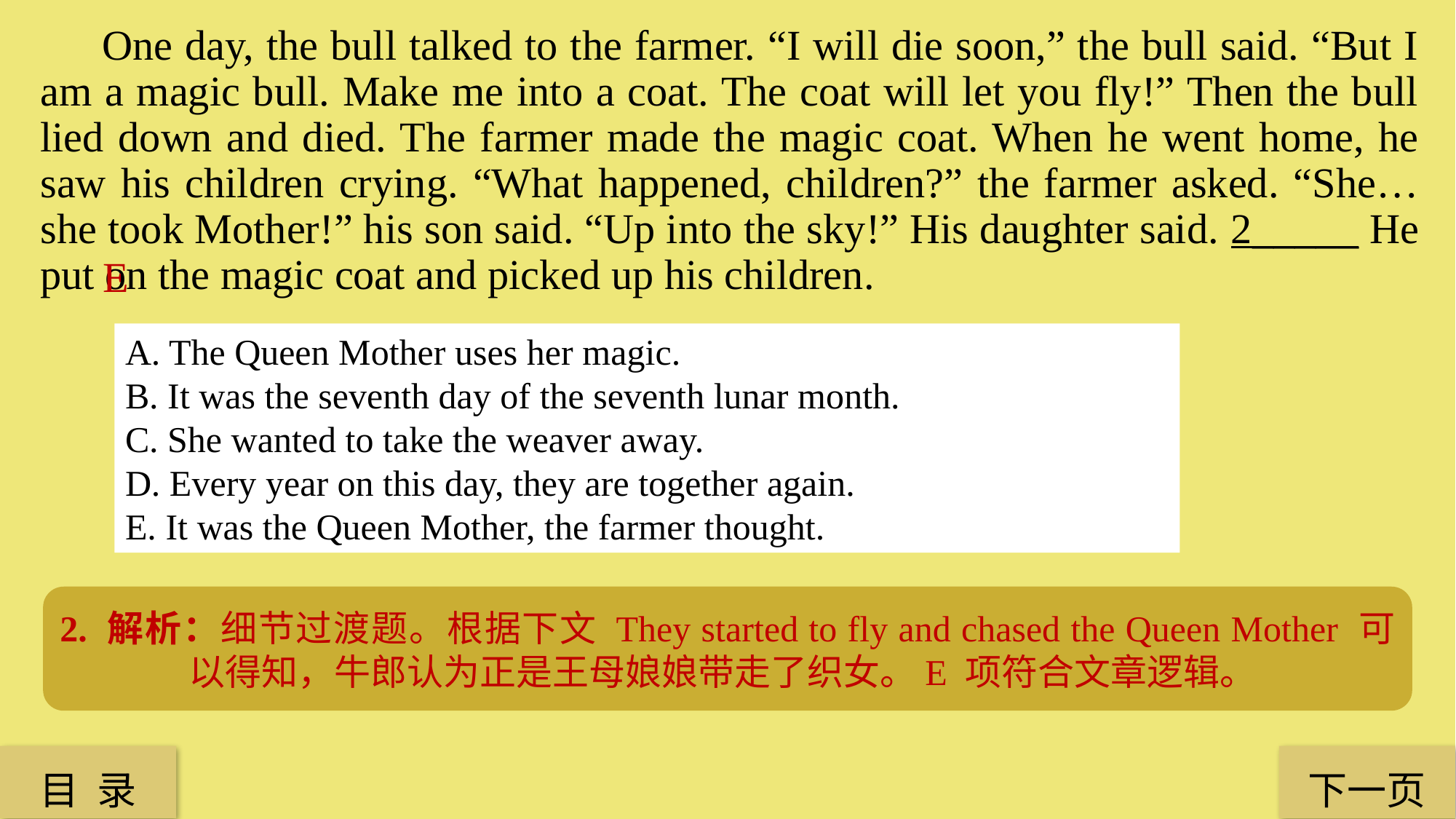

One day, the bull talked to the farmer. “I will die soon,” the bull said. “But I am a magic bull. Make me into a coat. The coat will let you fly!” Then the bull lied down and died. The farmer made the magic coat. When he went home, he saw his children crying. “What happened, children?” the farmer asked. “She…she took Mother!” his son said. “Up into the sky!” His daughter said. 2_____ He put on the magic coat and picked up his children.
E
A. The Queen Mother uses her magic.
B. It was the seventh day of the seventh lunar month.
C. She wanted to take the weaver away.
D. Every year on this day, they are together again.
E. It was the Queen Mother, the farmer thought.
2. 解析：细节过渡题。根据下文 They started to fly and chased the Queen Mother 可以得知，牛郎认为正是王母娘娘带走了织女。E 项符合文章逻辑。